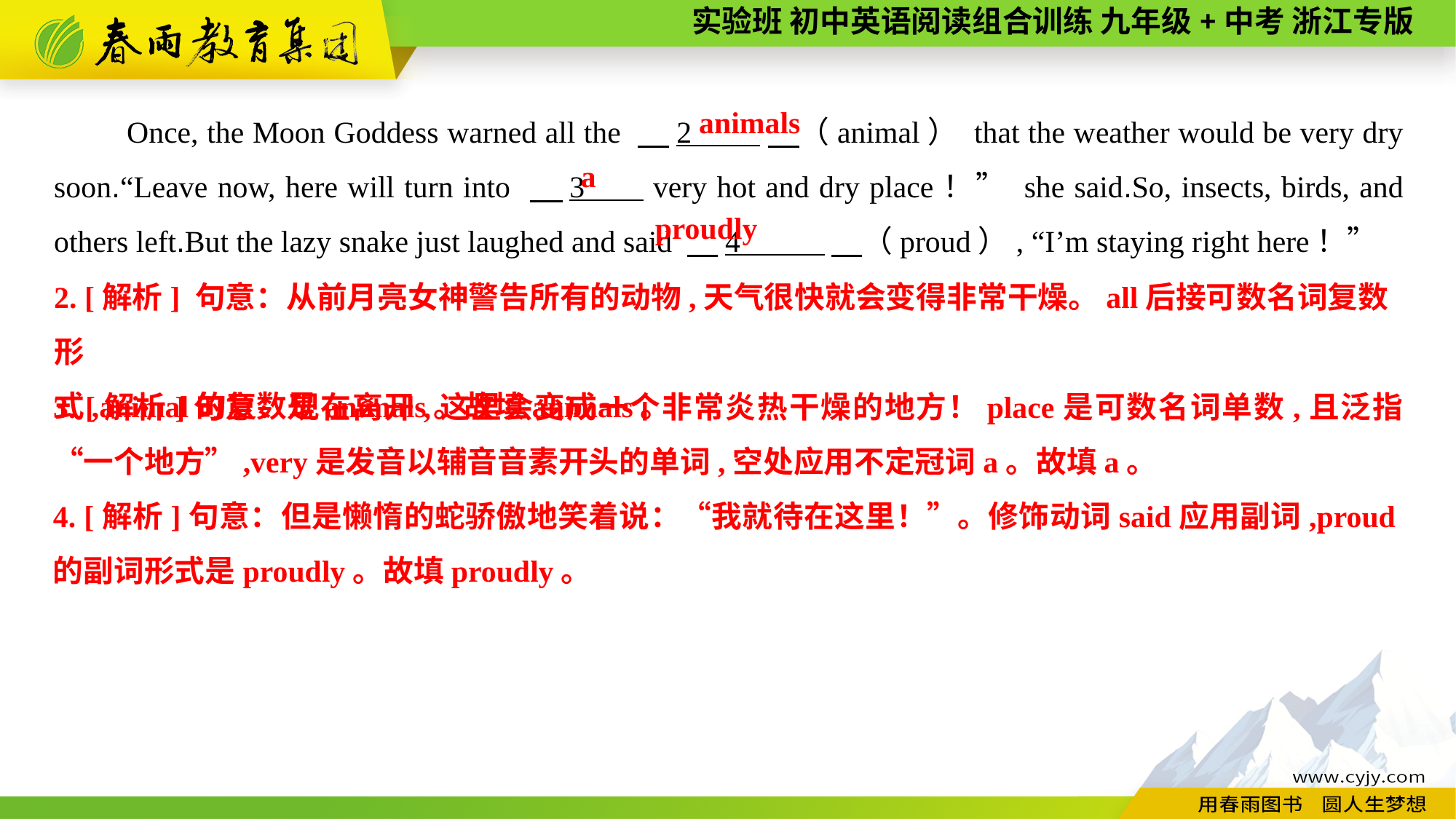

Once, the Moon Goddess warned all the 　2        　（animal） that the weather would be very dry soon.“Leave now, here will turn into 　3       very hot and dry place！” she said.So, insects, birds, and others left.But the lazy snake just laughed and said 　4           　（proud）, “I’m staying right here！”
animals
a
 proudly
2. [解析] 句意：从前月亮女神警告所有的动物,天气很快就会变得非常干燥。all后接可数名词复数形
式,animal的复数是animals。故填animals。
3. [解析]句意：现在离开,这里会变成一个非常炎热干燥的地方！place是可数名词单数,且泛指“一个地方”,very是发音以辅音音素开头的单词,空处应用不定冠词a。故填a。
4. [解析]句意：但是懒惰的蛇骄傲地笑着说：“我就待在这里！”。修饰动词said应用副词,proud的副词形式是proudly。故填proudly。